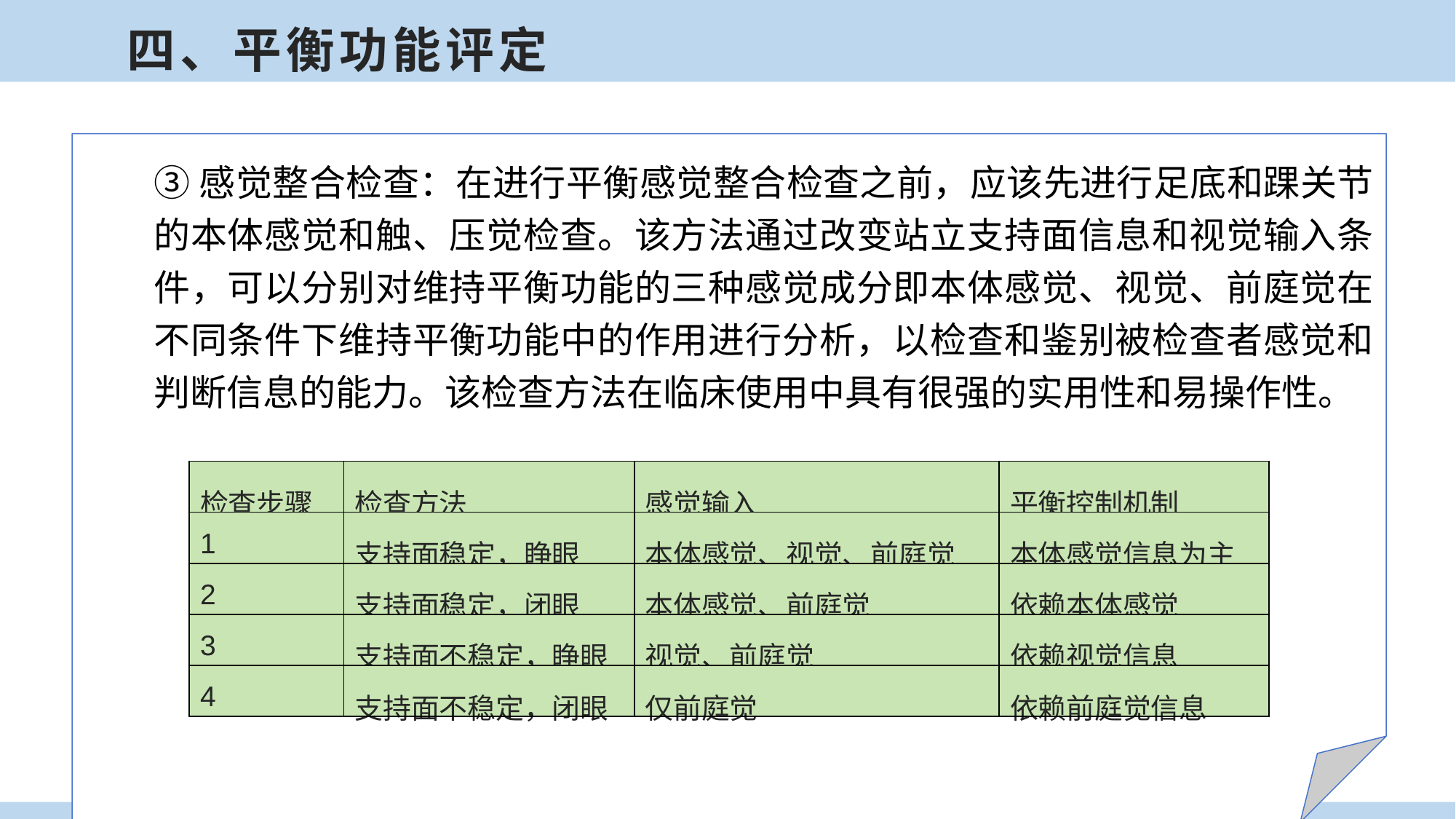

四、平衡功能评定

③感觉整合检查：在进行平衡感觉整合检查之前，应该先进行足底和踝关节的本体感觉和触、压觉检查。该方法通过改变站立支持面信息和视觉输入条件，可以分别对维持平衡功能的三种感觉成分即本体感觉、视觉、前庭觉在不同条件下维持平衡功能中的作用进行分析，以检查和鉴别被检查者感觉和判断信息的能力。该检查方法在临床使用中具有很强的实用性和易操作性。
| 检查步骤 | 检查方法 | 感觉输入 | 平衡控制机制 |
| --- | --- | --- | --- |
| 1 | 支持面稳定，睁眼 | 本体感觉、视觉、前庭觉 | 本体感觉信息为主 |
| 2 | 支持面稳定，闭眼 | 本体感觉、前庭觉 | 依赖本体感觉 |
| 3 | 支持面不稳定，睁眼 | 视觉、前庭觉 | 依赖视觉信息 |
| 4 | 支持面不稳定，闭眼 | 仅前庭觉 | 依赖前庭觉信息 |